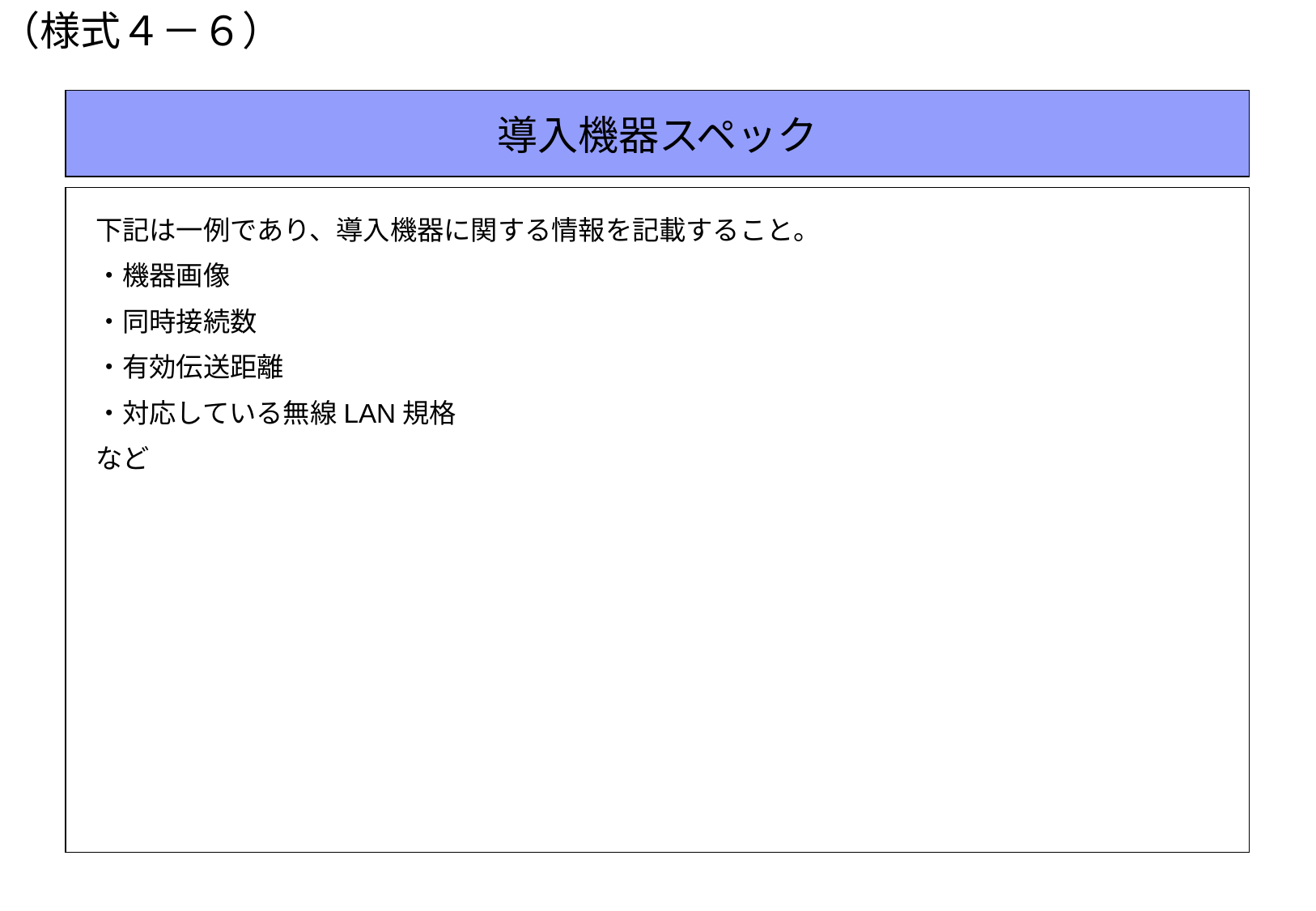

（様式４－６）

導入機器スペック

下記は一例であり、導入機器に関する情報を記載すること。
・機器画像
・同時接続数
・有効伝送距離
・対応している無線LAN規格
など